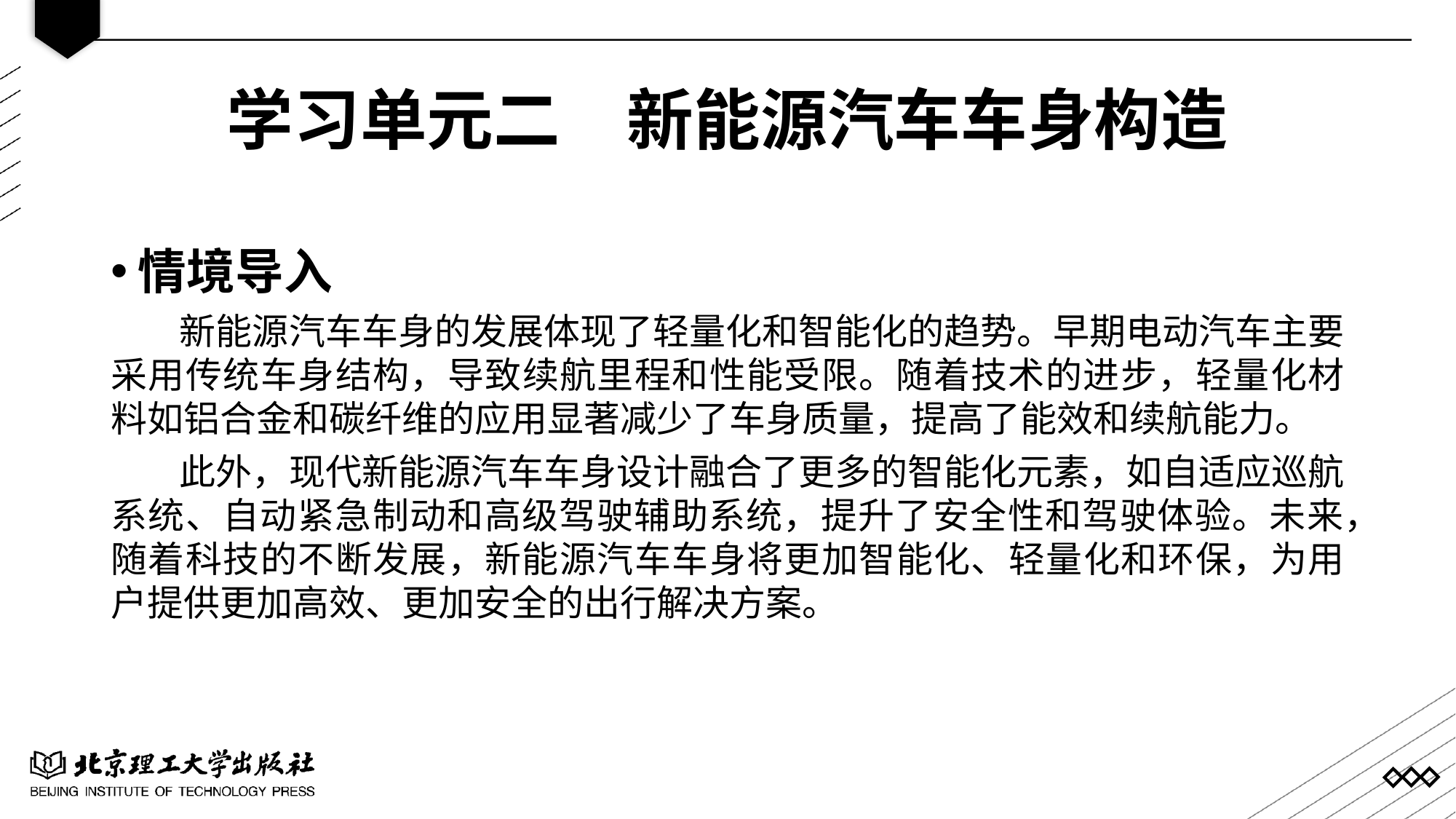

学习单元二　新能源汽车车身构造
情境导入
新能源汽车车身的发展体现了轻量化和智能化的趋势。早期电动汽车主要采用传统车身结构，导致续航里程和性能受限。随着技术的进步，轻量化材料如铝合金和碳纤维的应用显著减少了车身质量，提高了能效和续航能力。
此外，现代新能源汽车车身设计融合了更多的智能化元素，如自适应巡航系统、自动紧急制动和高级驾驶辅助系统，提升了安全性和驾驶体验。未来，随着科技的不断发展，新能源汽车车身将更加智能化、轻量化和环保，为用户提供更加高效、更加安全的出行解决方案。